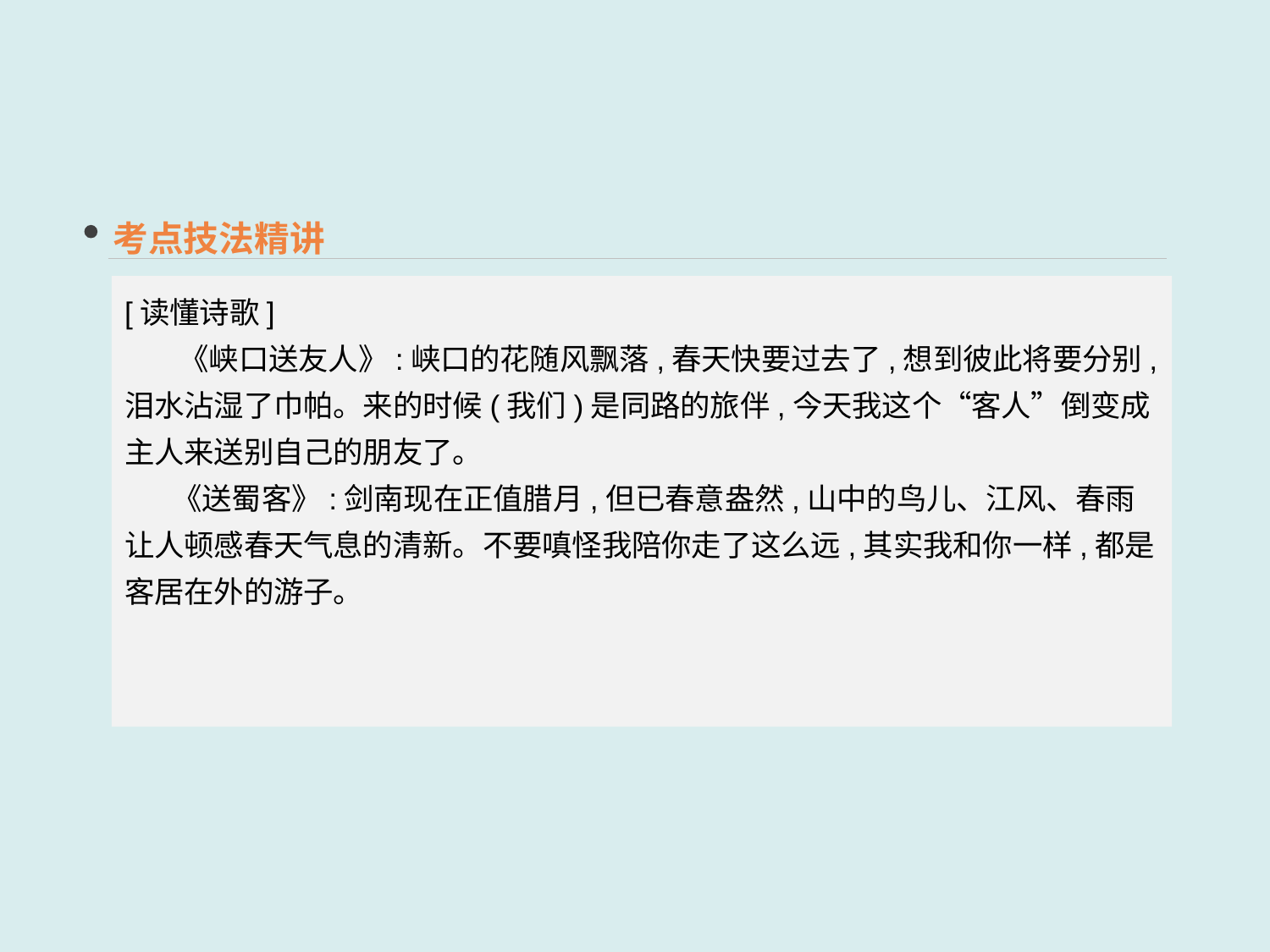

考点技法精讲

[读懂诗歌]
       《峡口送友人》:峡口的花随风飘落,春天快要过去了,想到彼此将要分别,泪水沾湿了巾帕。来的时候(我们)是同路的旅伴,今天我这个“客人”倒变成主人来送别自己的朋友了。
      《送蜀客》:剑南现在正值腊月,但已春意盎然,山中的鸟儿、江风、春雨让人顿感春天气息的清新。不要嗔怪我陪你走了这么远,其实我和你一样,都是客居在外的游子。